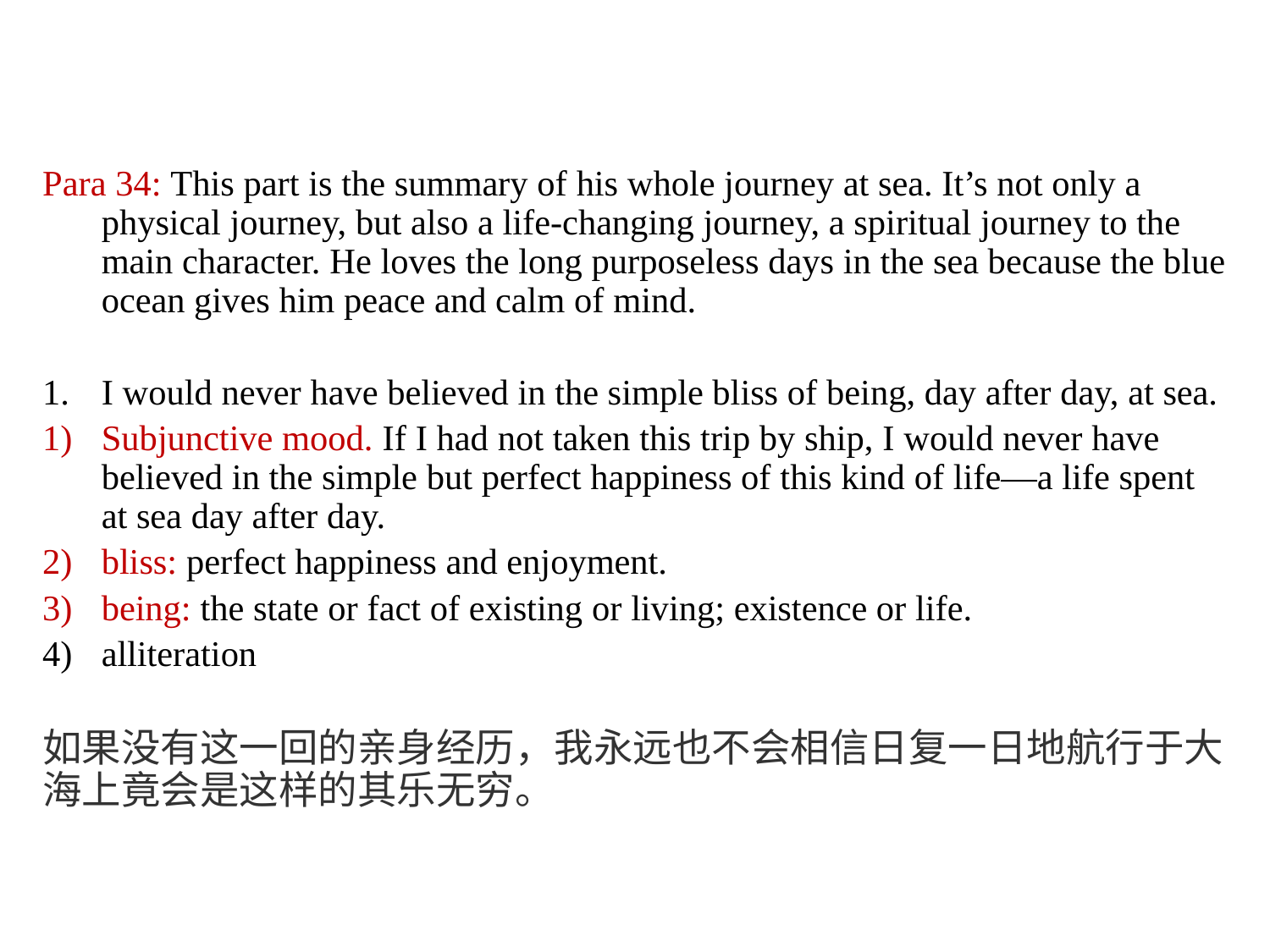

Para 34: This part is the summary of his whole journey at sea. It’s not only a physical journey, but also a life-changing journey, a spiritual journey to the main character. He loves the long purposeless days in the sea because the blue ocean gives him peace and calm of mind.

I would never have believed in the simple bliss of being, day after day, at sea.
Subjunctive mood. If I had not taken this trip by ship, I would never have believed in the simple but perfect happiness of this kind of life—a life spent at sea day after day.
bliss: perfect happiness and enjoyment.
being: the state or fact of existing or living; existence or life.
alliteration

如果没有这一回的亲身经历，我永远也不会相信日复一日地航行于大海上竟会是这样的其乐无穷。